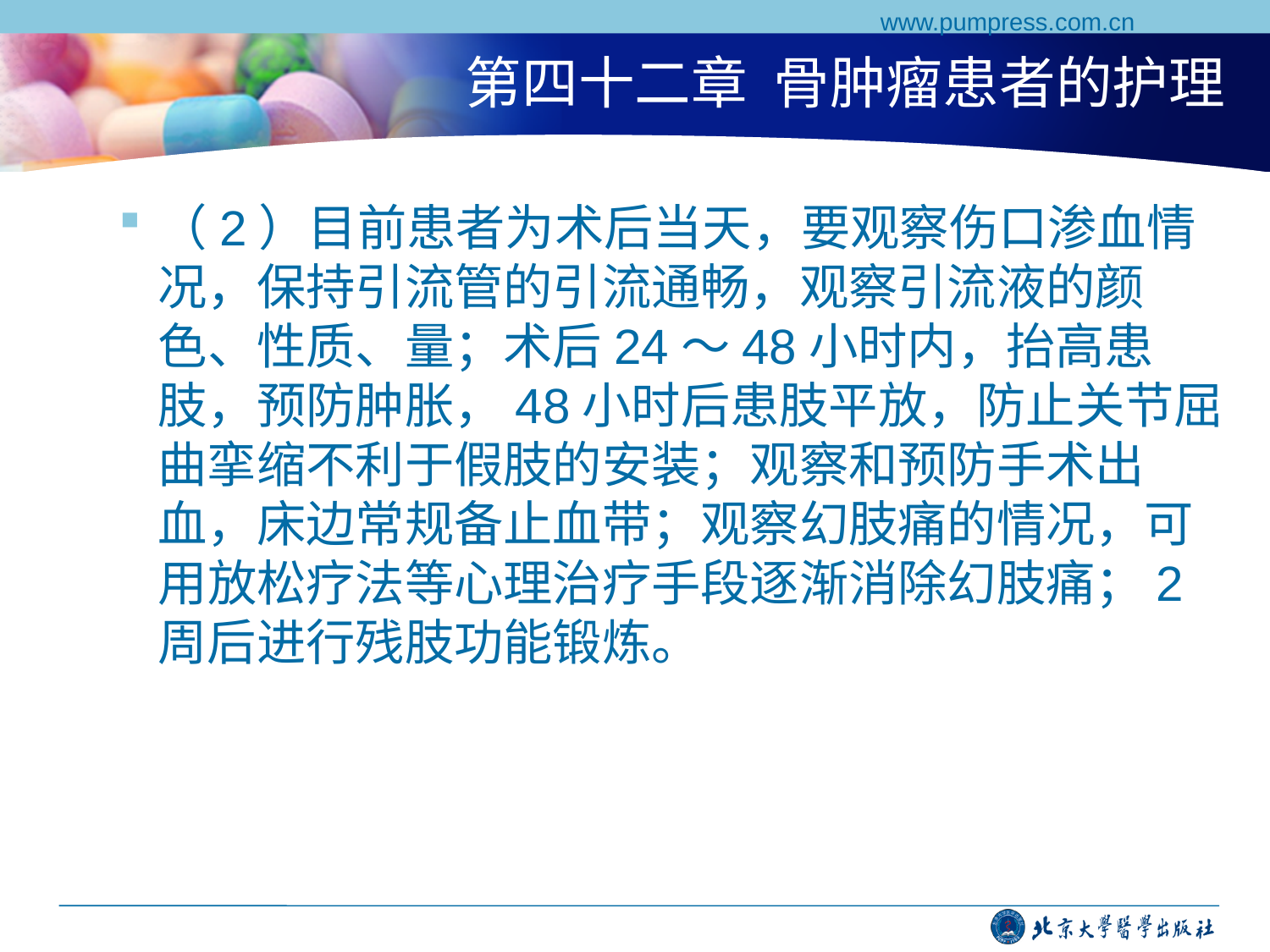

www.pumpress.com.cn
# 第四十二章  骨肿瘤患者的护理
（2）目前患者为术后当天，要观察伤口渗血情况，保持引流管的引流通畅，观察引流液的颜色、性质、量；术后24～48小时内，抬高患肢，预防肿胀，48小时后患肢平放，防止关节屈曲挛缩不利于假肢的安装；观察和预防手术出血，床边常规备止血带；观察幻肢痛的情况，可用放松疗法等心理治疗手段逐渐消除幻肢痛；2周后进行残肢功能锻炼。